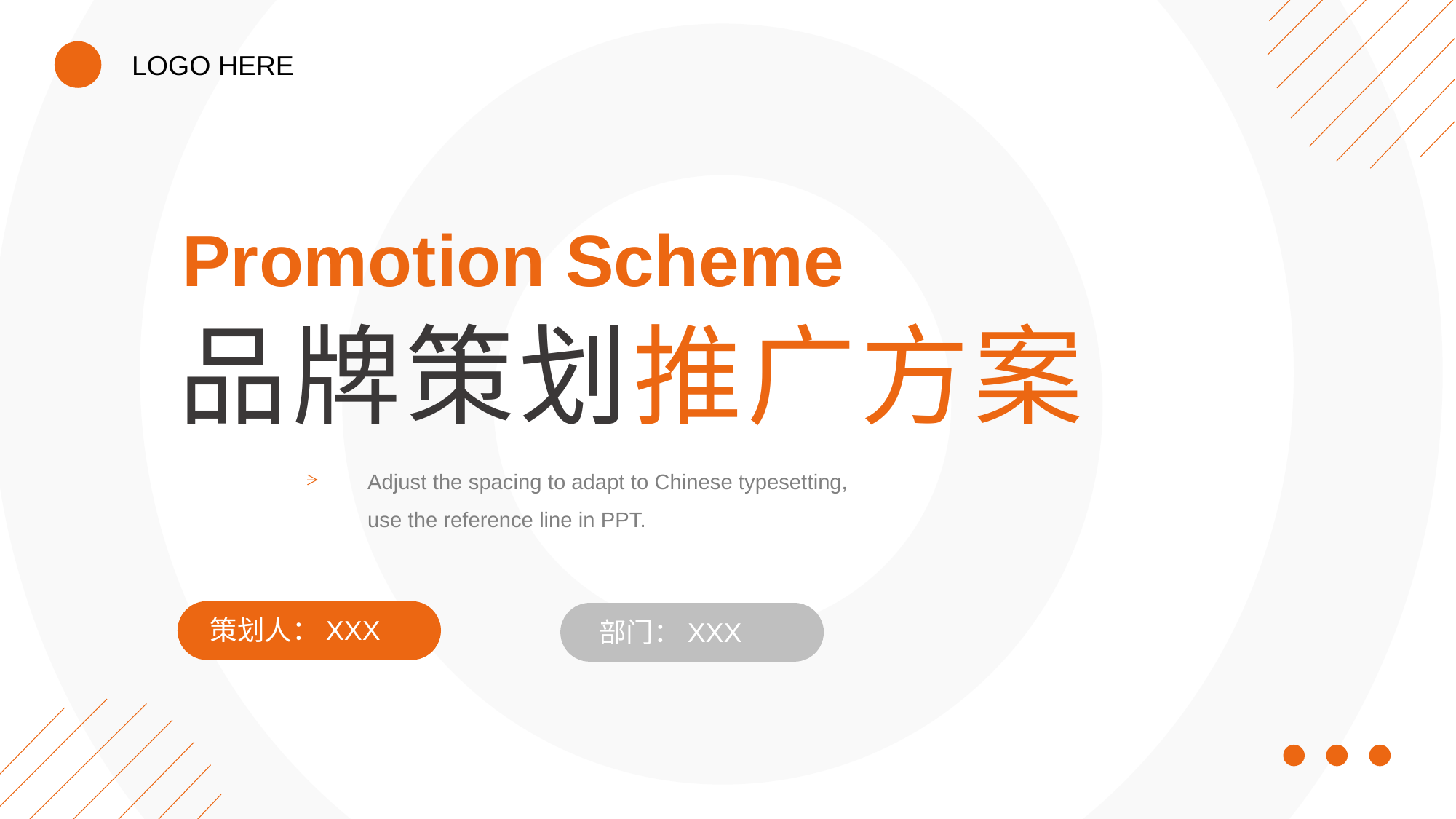

LOGO HERE
Promotion Scheme
品牌策划推广方案
Adjust the spacing to adapt to Chinese typesetting,
use the reference line in PPT.

策划人：XXX
部门：XXX